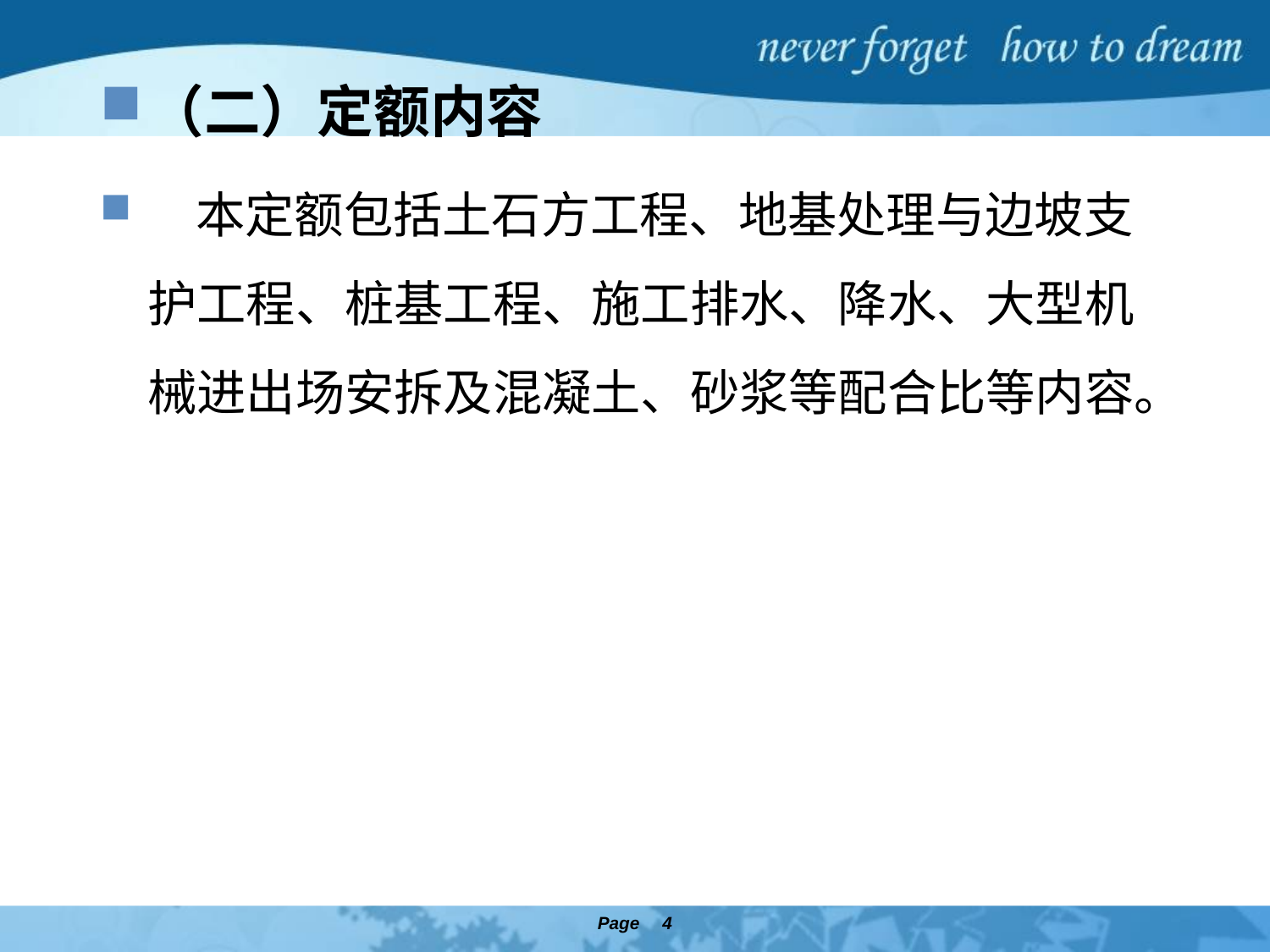

（二）定额内容
    本定额包括土石方工程、地基处理与边坡支护工程、桩基工程、施工排水、降水、大型机械进出场安拆及混凝土、砂浆等配合比等内容。